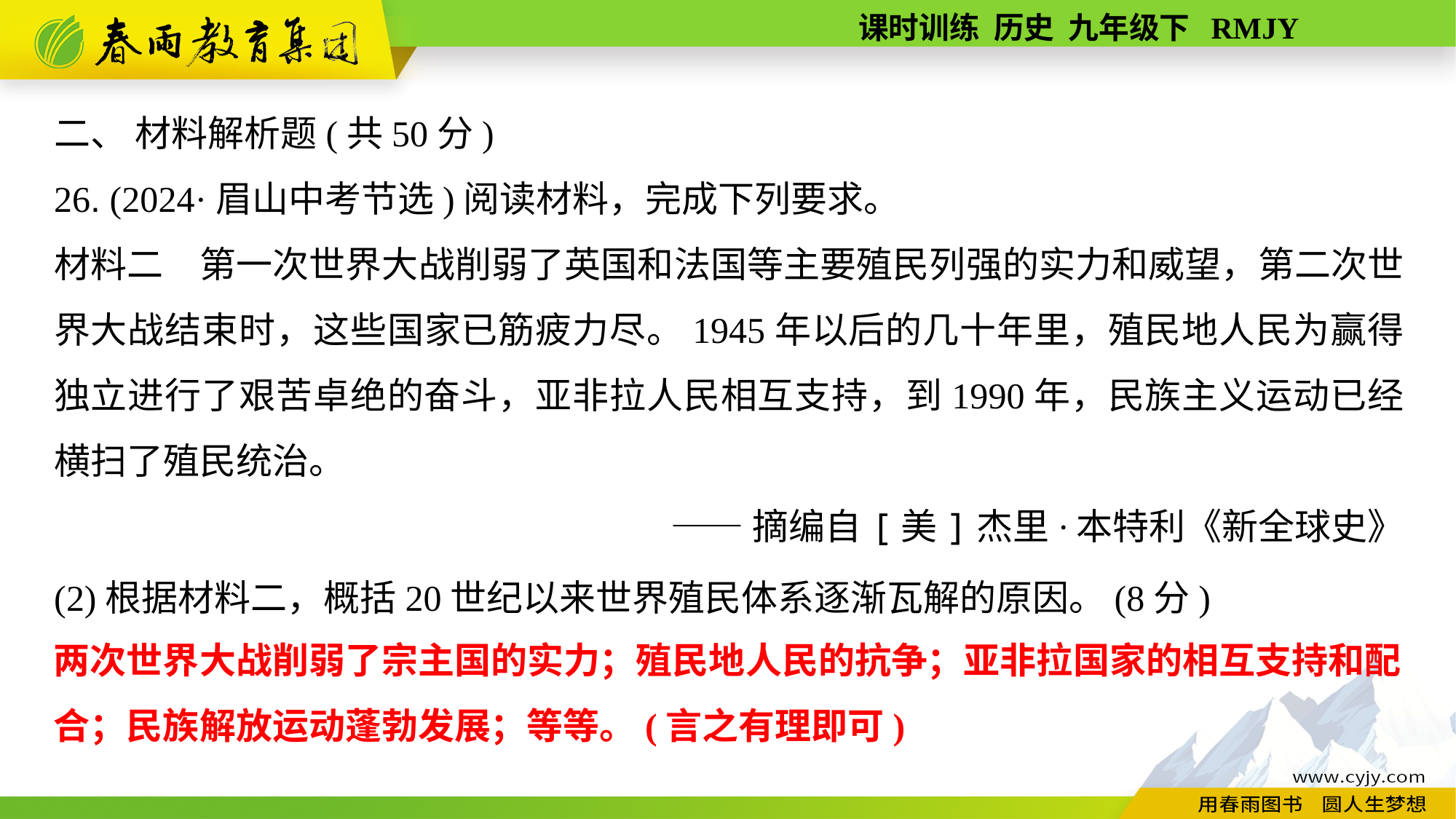

二、 材料解析题(共50分)
26. (2024·眉山中考节选)阅读材料，完成下列要求。
材料二　第一次世界大战削弱了英国和法国等主要殖民列强的实力和威望，第二次世界大战结束时，这些国家已筋疲力尽。1945年以后的几十年里，殖民地人民为赢得独立进行了艰苦卓绝的奋斗，亚非拉人民相互支持，到1990年，民族主义运动已经横扫了殖民统治。
——摘编自[美]杰里·本特利《新全球史》
(2)根据材料二，概括20世纪以来世界殖民体系逐渐瓦解的原因。(8分)
两次世界大战削弱了宗主国的实力；殖民地人民的抗争；亚非拉国家的相互支持和配合；民族解放运动蓬勃发展；等等。(言之有理即可)